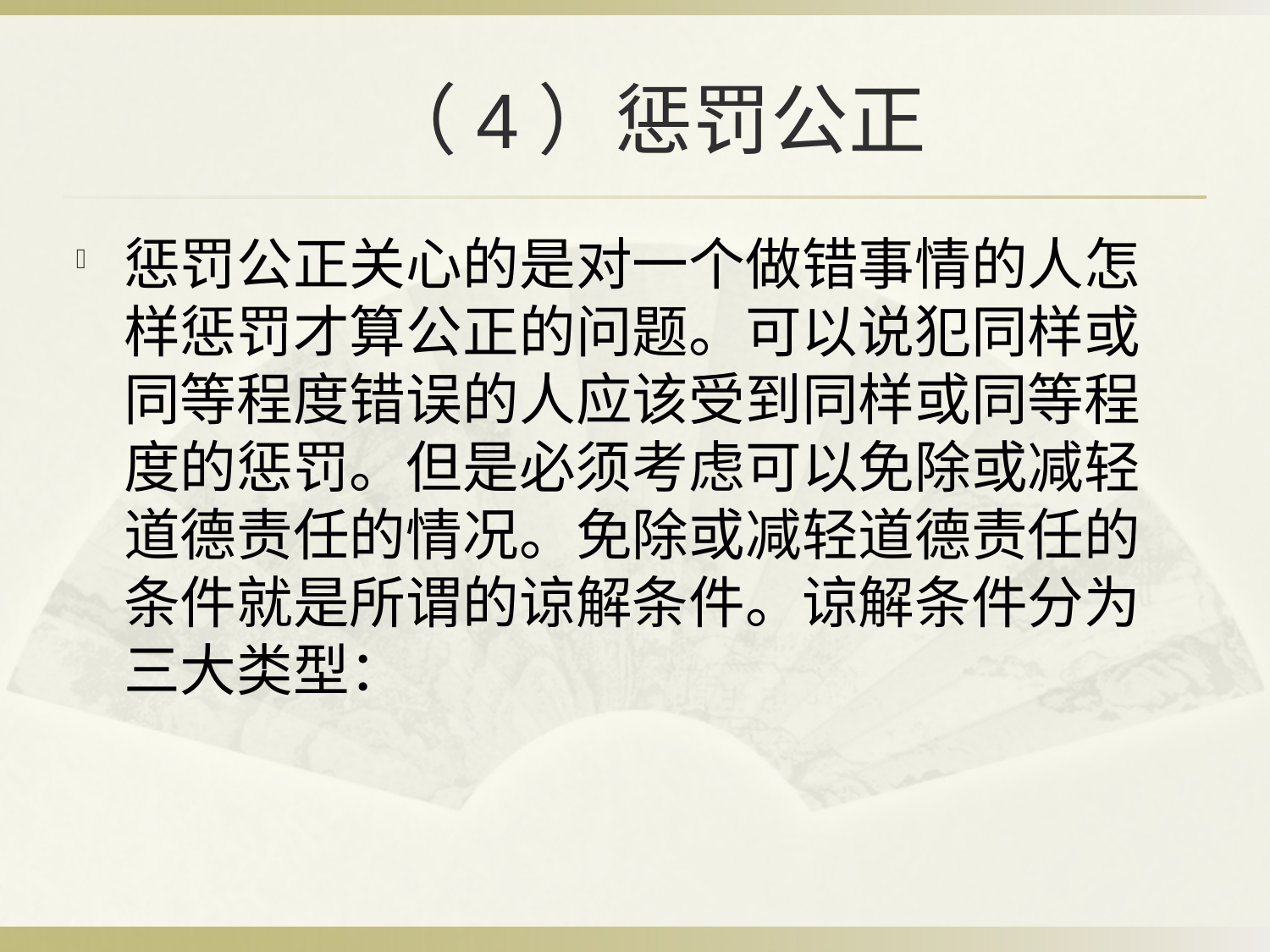

# （4）惩罚公正
惩罚公正关心的是对一个做错事情的人怎样惩罚才算公正的问题。可以说犯同样或同等程度错误的人应该受到同样或同等程度的惩罚。但是必须考虑可以免除或减轻道德责任的情况。免除或减轻道德责任的条件就是所谓的谅解条件。谅解条件分为三大类型：